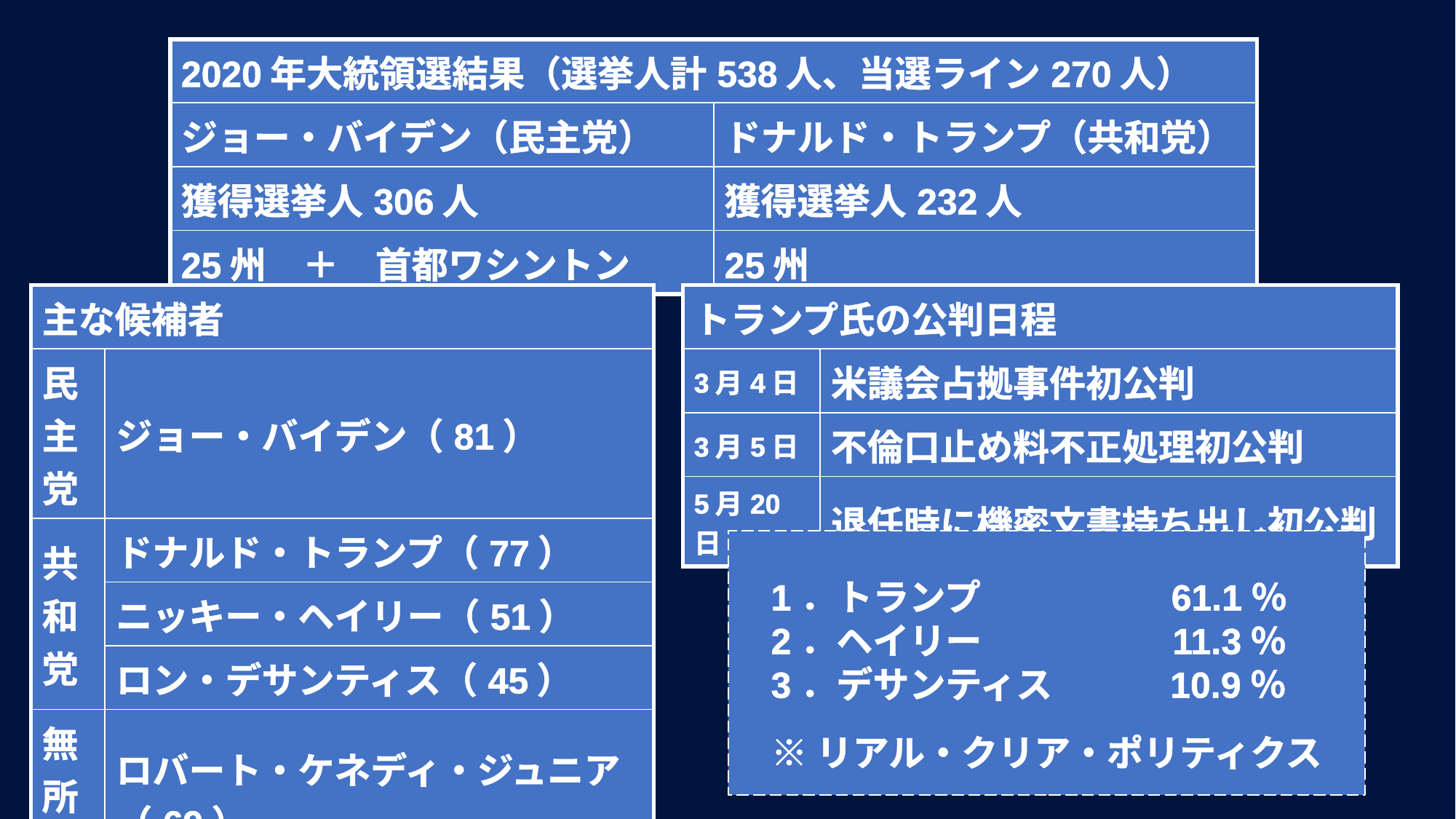

| 2020年大統領選結果（選挙人計538人、当選ライン270人） |  |
| --- | --- |
| ジョー・バイデン（民主党） | ドナルド・トランプ（共和党） |
| 獲得選挙人306人 | 獲得選挙人232人 |
| 25州　＋　首都ワシントン | 25州 |
| 主な候補者 |  |
| --- | --- |
| 民主党 | ジョー・バイデン（81） |
| 共和党 | ドナルド・トランプ（77） |
|  | ニッキー・ヘイリー（51） |
|  | ロン・デサンティス（45） |
| 無所属 | ロバート・ケネディ・ジュニア（69） |
| トランプ氏の公判日程 |  |
| --- | --- |
| 3月4日 | 米議会占拠事件初公判 |
| 3月5日 | 不倫口止め料不正処理初公判 |
| 5月20日 | 退任時に機密文書持ち出し初公判 |
1．トランプ　　　　　61.1％
2．ヘイリー　　　　　11.3％
3．デサンティス　　　10.9％
※リアル・クリア・ポリティクス